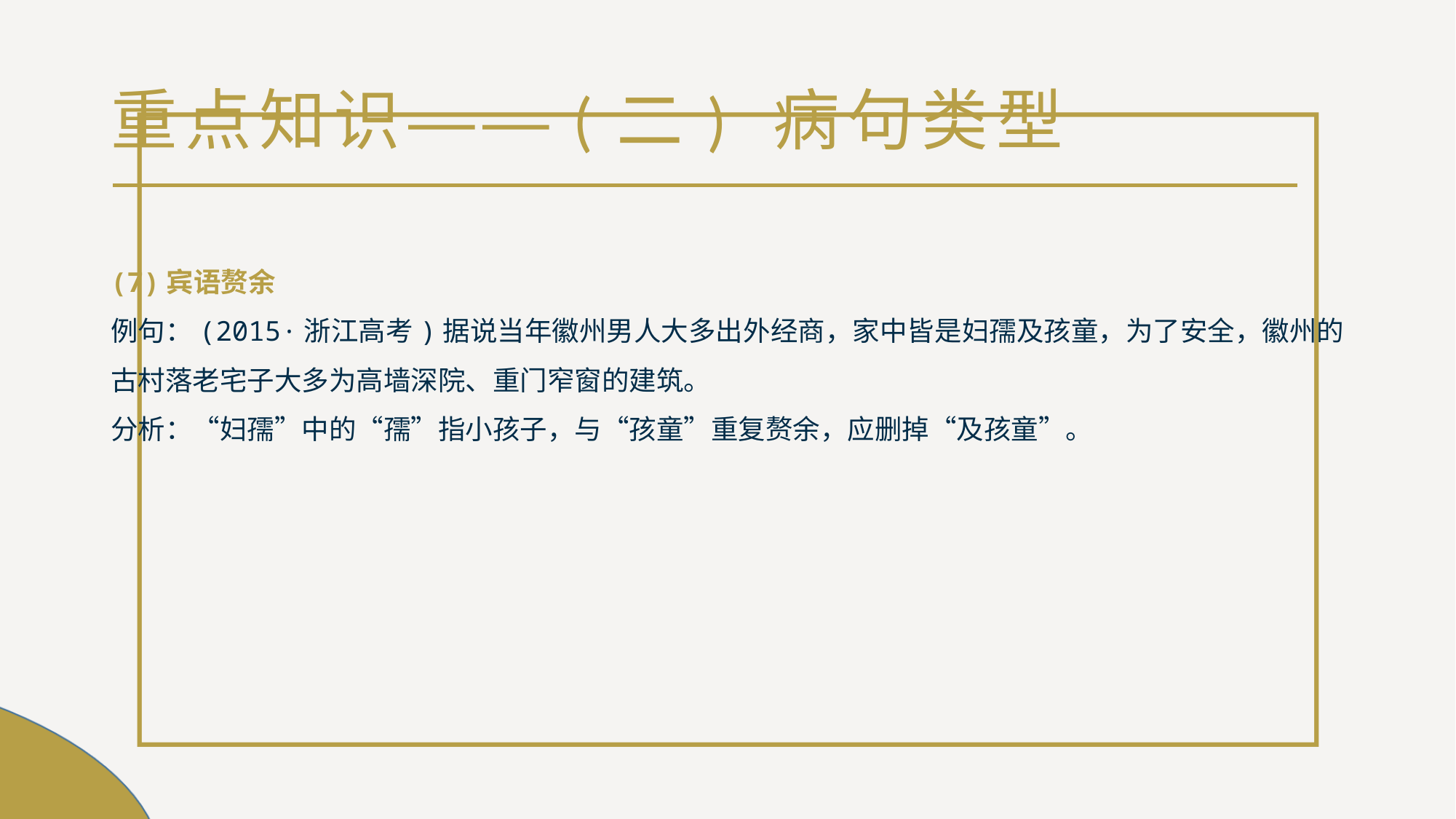

# 重点知识——(二) 病句类型
(7)宾语赘余
例句：(2015·浙江高考)据说当年徽州男人大多出外经商，家中皆是妇孺及孩童，为了安全，徽州的古村落老宅子大多为高墙深院、重门窄窗的建筑。
分析：“妇孺”中的“孺”指小孩子，与“孩童”重复赘余，应删掉“及孩童”。